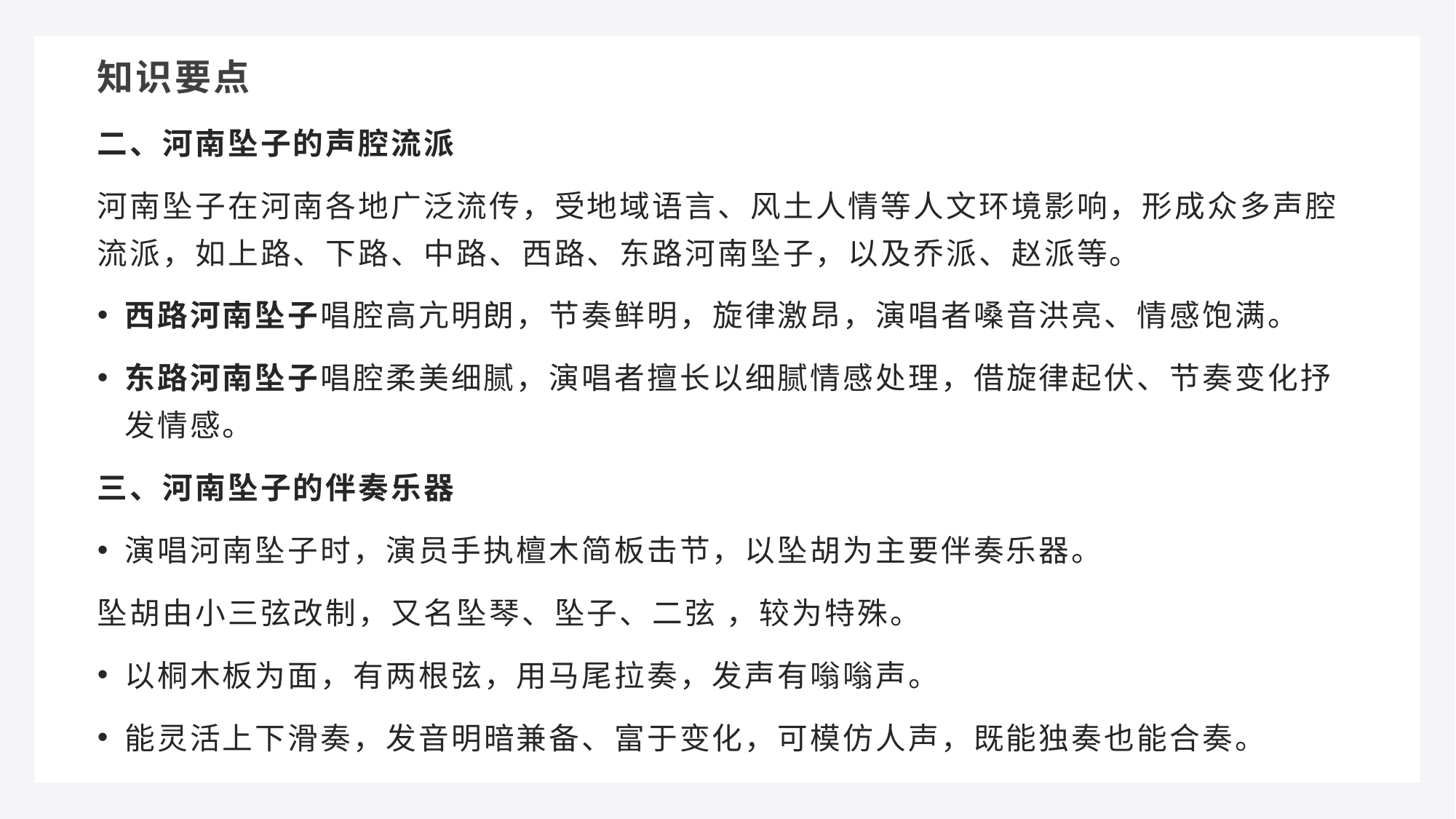

知识要点
二、河南坠子的声腔流派
河南坠子在河南各地广泛流传，受地域语言、风土人情等人文环境影响，形成众多声腔流派，如上路、下路、中路、西路、东路河南坠子，以及乔派、赵派等。
西路河南坠子唱腔高亢明朗，节奏鲜明，旋律激昂，演唱者嗓音洪亮、情感饱满。
东路河南坠子唱腔柔美细腻，演唱者擅长以细腻情感处理，借旋律起伏、节奏变化抒发情感。
三、河南坠子的伴奏乐器
演唱河南坠子时，演员手执檀木简板击节，以坠胡为主要伴奏乐器。
坠胡由小三弦改制，又名坠琴、坠子、二弦 ，较为特殊。
以桐木板为面，有两根弦，用马尾拉奏，发声有嗡嗡声。
能灵活上下滑奏，发音明暗兼备、富于变化，可模仿人声，既能独奏也能合奏。